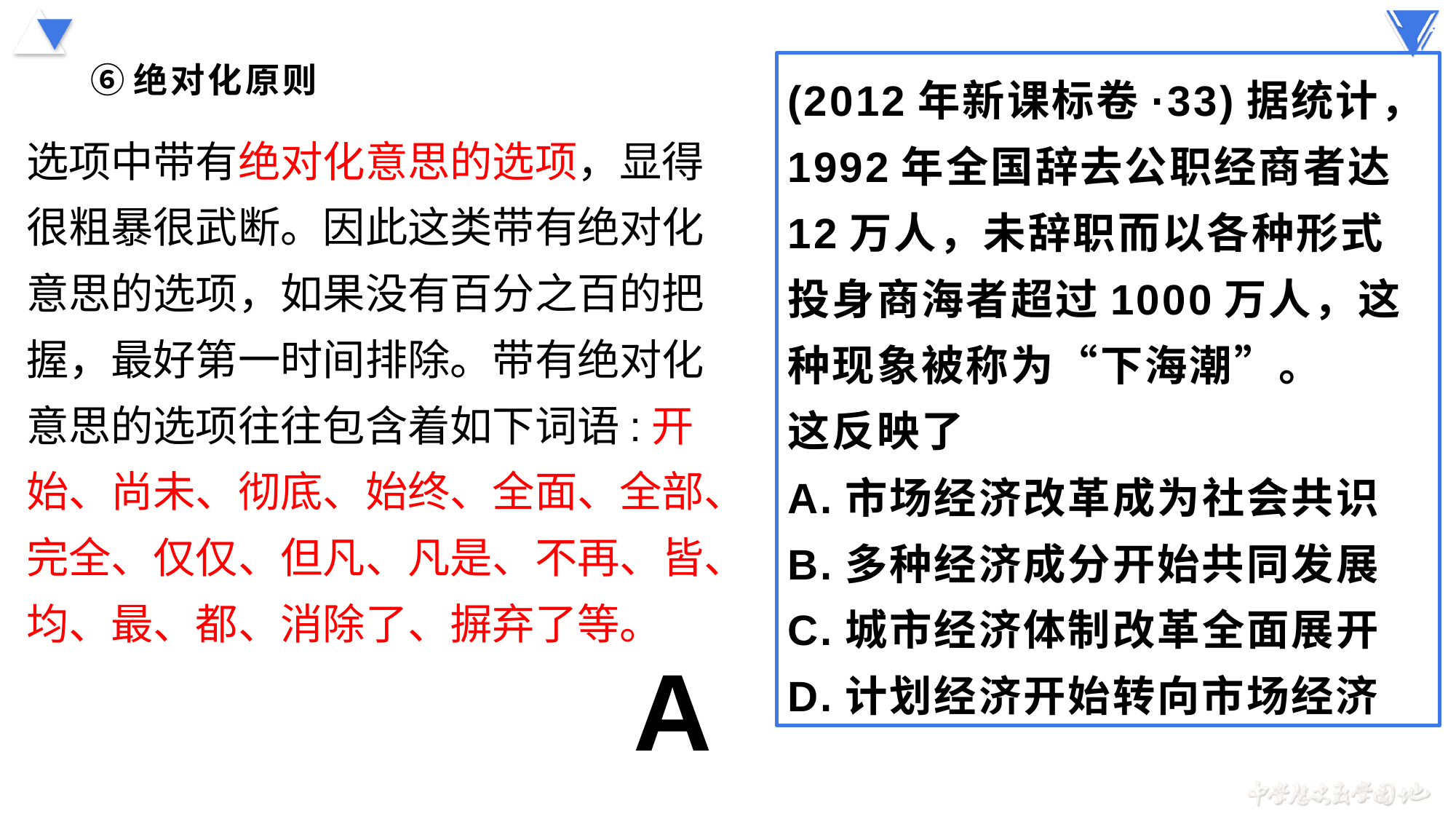

(2012年新课标卷·33)据统计，1992年全国辞去公职经商者达12万人，未辞职而以各种形式投身商海者超过1000万人，这种现象被称为“下海潮”。
这反映了
A.市场经济改革成为社会共识
B.多种经济成分开始共同发展
C.城市经济体制改革全面展开
D.计划经济开始转向市场经济
# ⑥绝对化原则
选项中带有绝对化意思的选项，显得很粗暴很武断。因此这类带有绝对化意思的选项，如果没有百分之百的把握，最好第一时间排除。带有绝对化意思的选项往往包含着如下词语:开始、尚未、彻底、始终、全面、全部、完全、仅仅、但凡、凡是、不再、皆、均、最、都、消除了、摒弃了等。

A